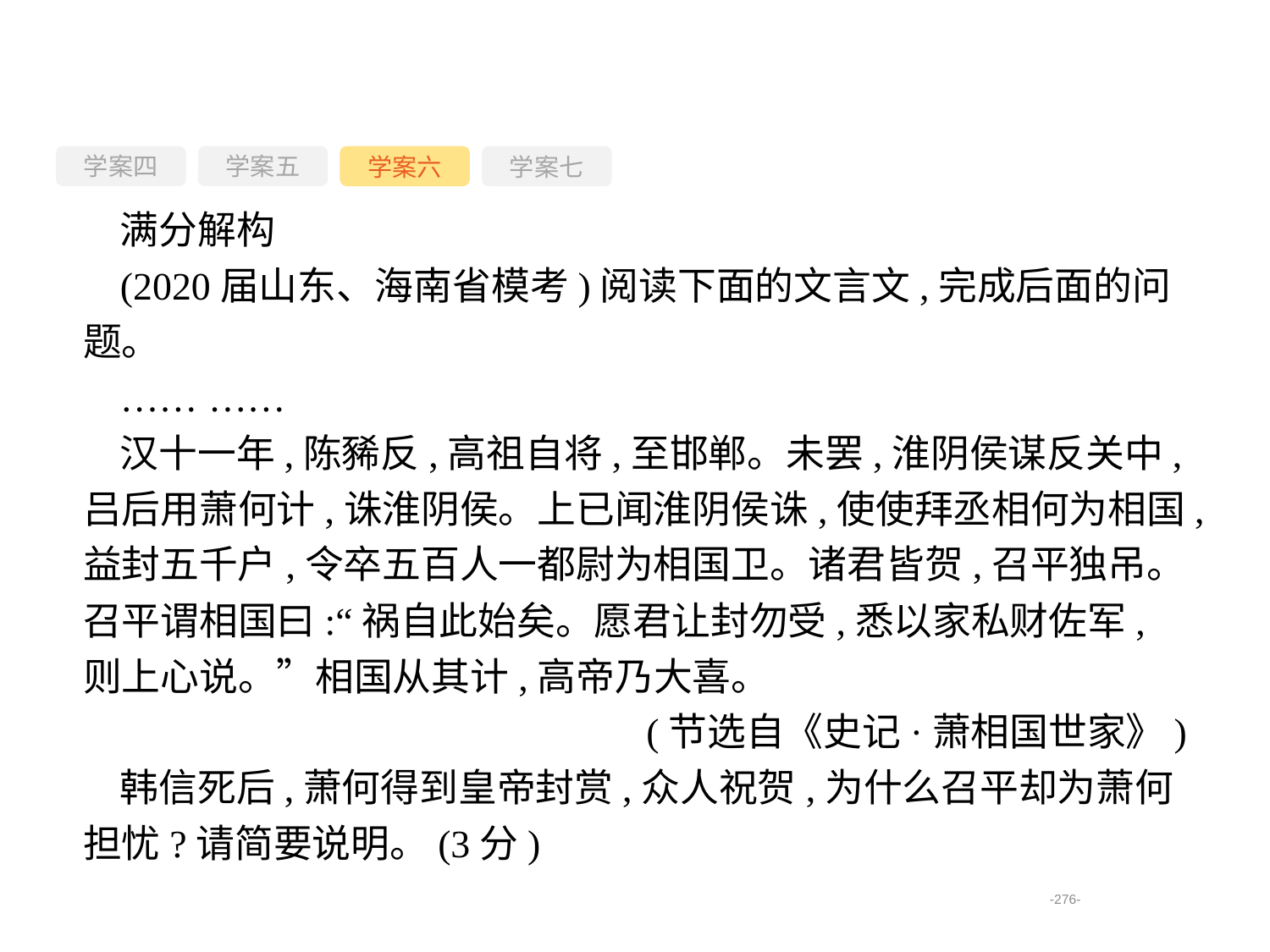

学案四
学案六
学案七
学案五
满分解构
(2020届山东、海南省模考)阅读下面的文言文,完成后面的问题。
…… ……
汉十一年,陈豨反,高祖自将,至邯郸。未罢,淮阴侯谋反关中,吕后用萧何计,诛淮阴侯。上已闻淮阴侯诛,使使拜丞相何为相国,益封五千户,令卒五百人一都尉为相国卫。诸君皆贺,召平独吊。召平谓相国曰:“祸自此始矣。愿君让封勿受,悉以家私财佐军,则上心说。”相国从其计,高帝乃大喜。
(节选自《史记·萧相国世家》)
韩信死后,萧何得到皇帝封赏,众人祝贺,为什么召平却为萧何担忧?请简要说明。(3分)
-276-